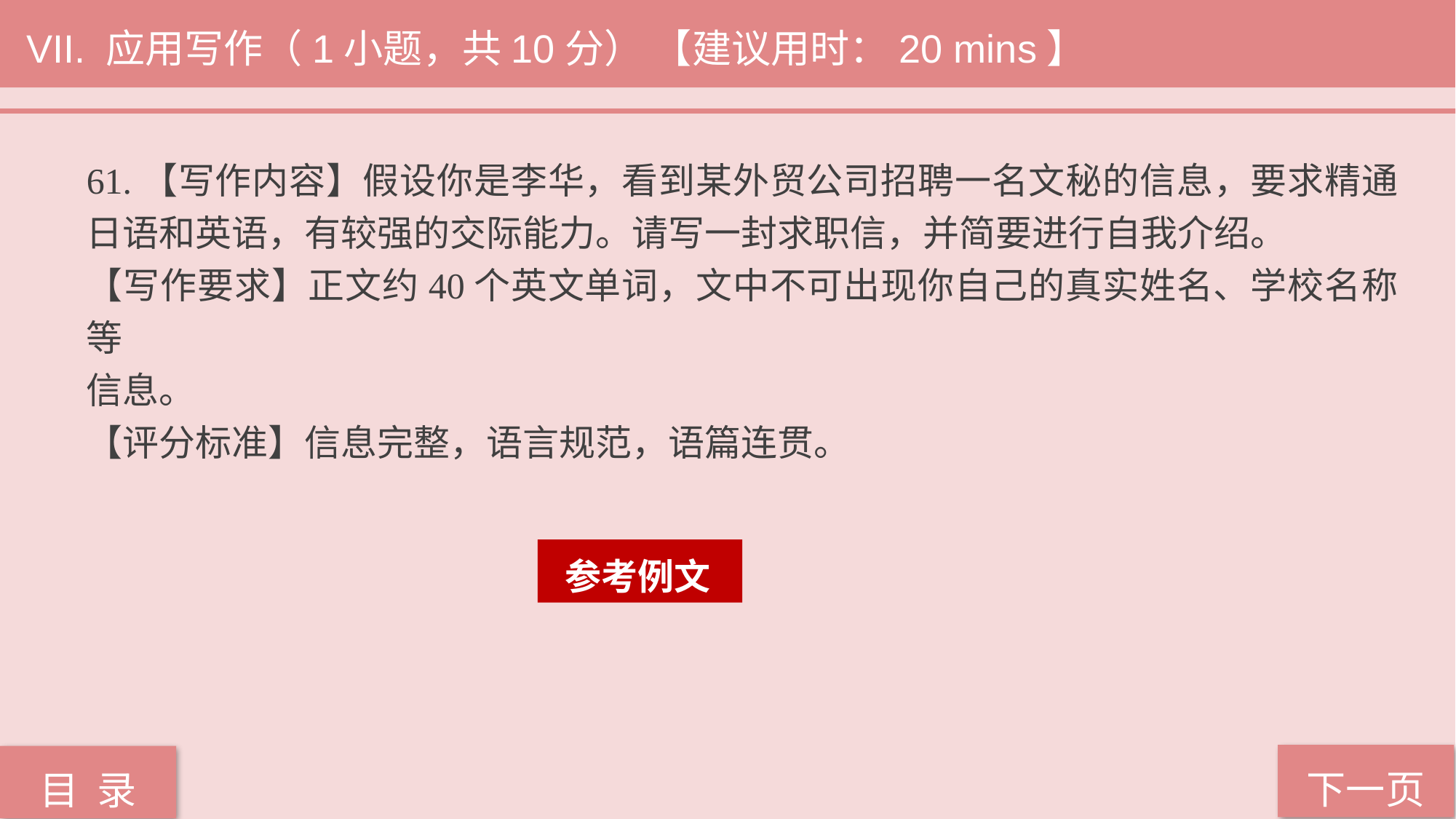

VII. 应用写作（1小题，共10分） 【建议用时：20 mins】
61.【写作内容】假设你是李华，看到某外贸公司招聘一名文秘的信息，要求精通日语和英语，有较强的交际能力。请写一封求职信，并简要进行自我介绍。
【写作要求】正文约40个英文单词，文中不可出现你自己的真实姓名、学校名称等
信息。
【评分标准】信息完整，语言规范，语篇连贯。
 参考例文